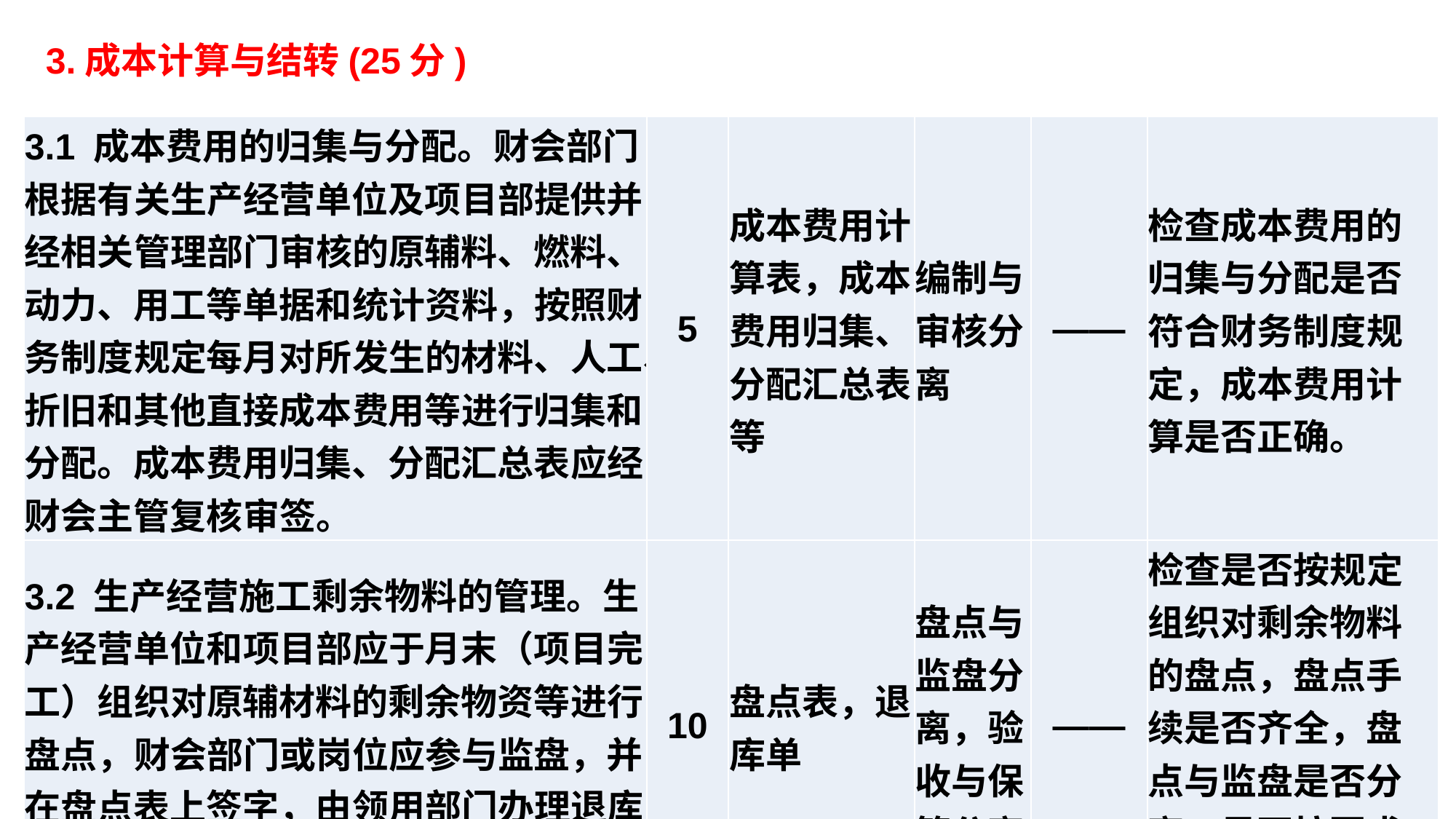

3.成本计算与结转(25分)
| 3.1 成本费用的归集与分配。财会部门根据有关生产经营单位及项目部提供并经相关管理部门审核的原辅料、燃料、动力、用工等单据和统计资料，按照财务制度规定每月对所发生的材料、人工、折旧和其他直接成本费用等进行归集和分配。成本费用归集、分配汇总表应经财会主管复核审签。 | 5 | 成本费用计算表，成本费用归集、分配汇总表等 | 编制与审核分离 | —— | 检查成本费用的归集与分配是否符合财务制度规定，成本费用计算是否正确。 |
| --- | --- | --- | --- | --- | --- |
| 3.2 生产经营施工剩余物料的管理。生产经营单位和项目部应于月末（项目完工）组织对原辅材料的剩余物资等进行盘点，财会部门或岗位应参与监盘，并在盘点表上签字，由领用部门办理退库手续。 | 10 | 盘点表，退库单 | 盘点与监盘分离，验收与保管分离 | —— | 检查是否按规定组织对剩余物料的盘点，盘点手续是否齐全，盘点与监盘是否分离，是否按要求办理退库手续。 |